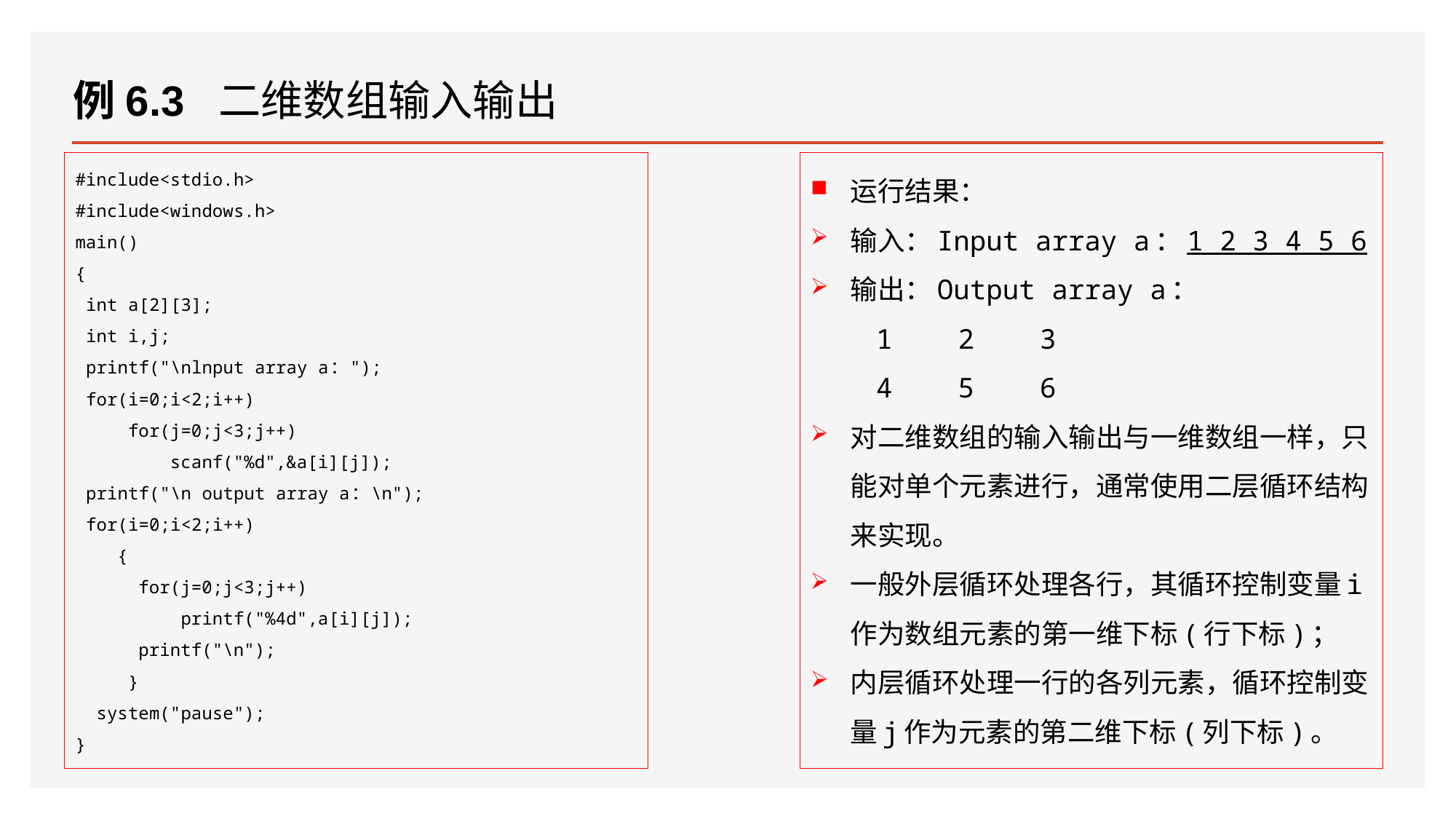

# 例6.3  二维数组输入输出
运行结果：
输入：Input array a：1 2 3 4 5 6
输出：Output array a：
    1    2    3
    4    5    6
对二维数组的输入输出与一维数组一样，只能对单个元素进行，通常使用二层循环结构来实现。
一般外层循环处理各行，其循环控制变量i作为数组元素的第一维下标(行下标)；
内层循环处理一行的各列元素，循环控制变量j作为元素的第二维下标(列下标)。
#include<stdio.h>
#include<windows.h>
main()
{
 int a[2][3];
 int i,j;
 printf("\nlnput array a：");
 for(i=0;i<2;i++)
     for(j=0;j<3;j++)
         scanf("%d",&a[i][j]);
 printf("\n output array a：\n");
 for(i=0;i<2;i++)
    {
      for(j=0;j<3;j++)
          printf("%4d",a[i][j]);
      printf("\n");
     }
  system("pause");
}